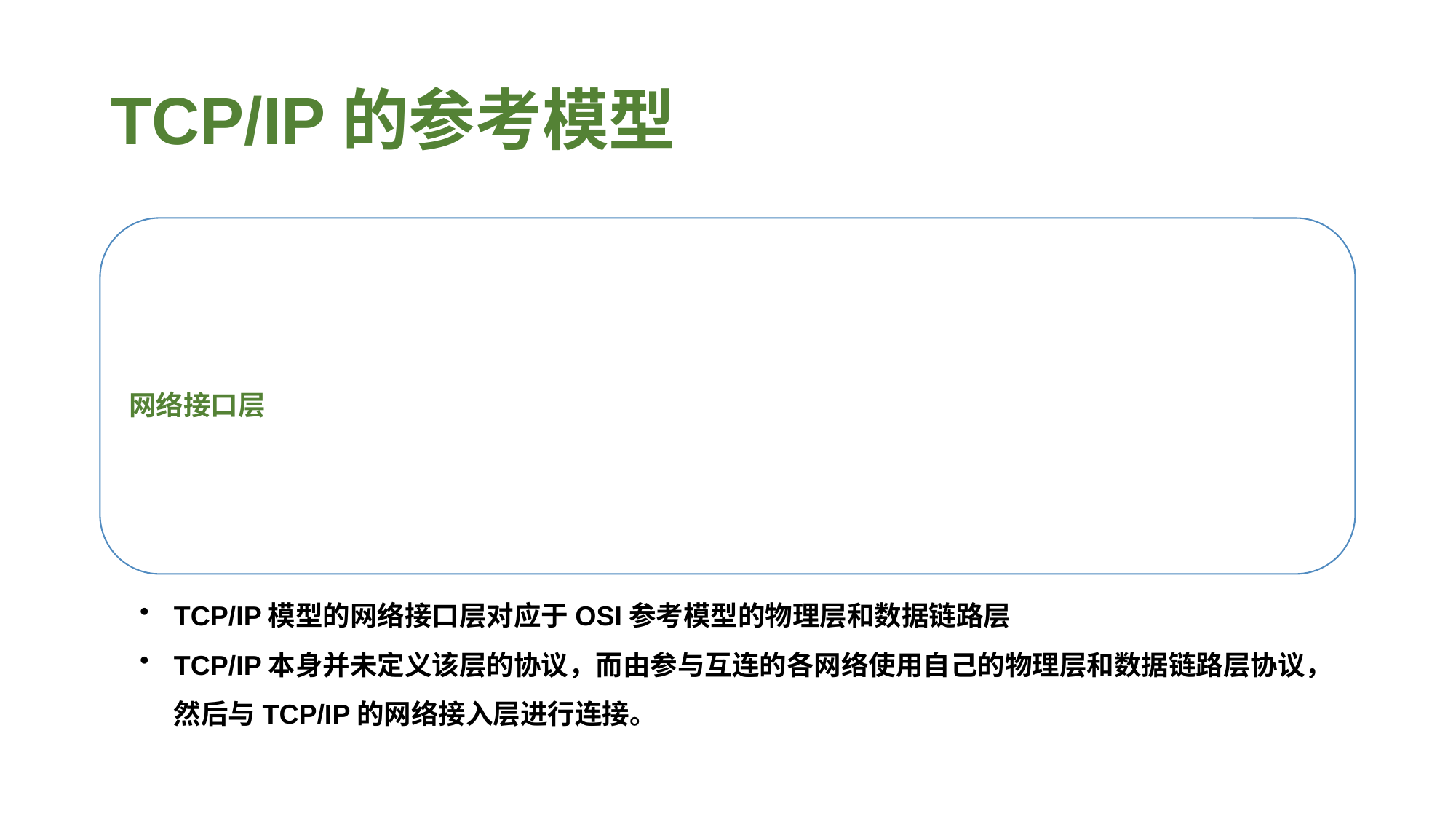

# TCP/IP的参考模型
网络接口层
TCP/IP模型的网络接口层对应于OSI参考模型的物理层和数据链路层
TCP/IP本身并未定义该层的协议，而由参与互连的各网络使用自己的物理层和数据链路层协议，然后与TCP/IP的网络接入层进行连接。